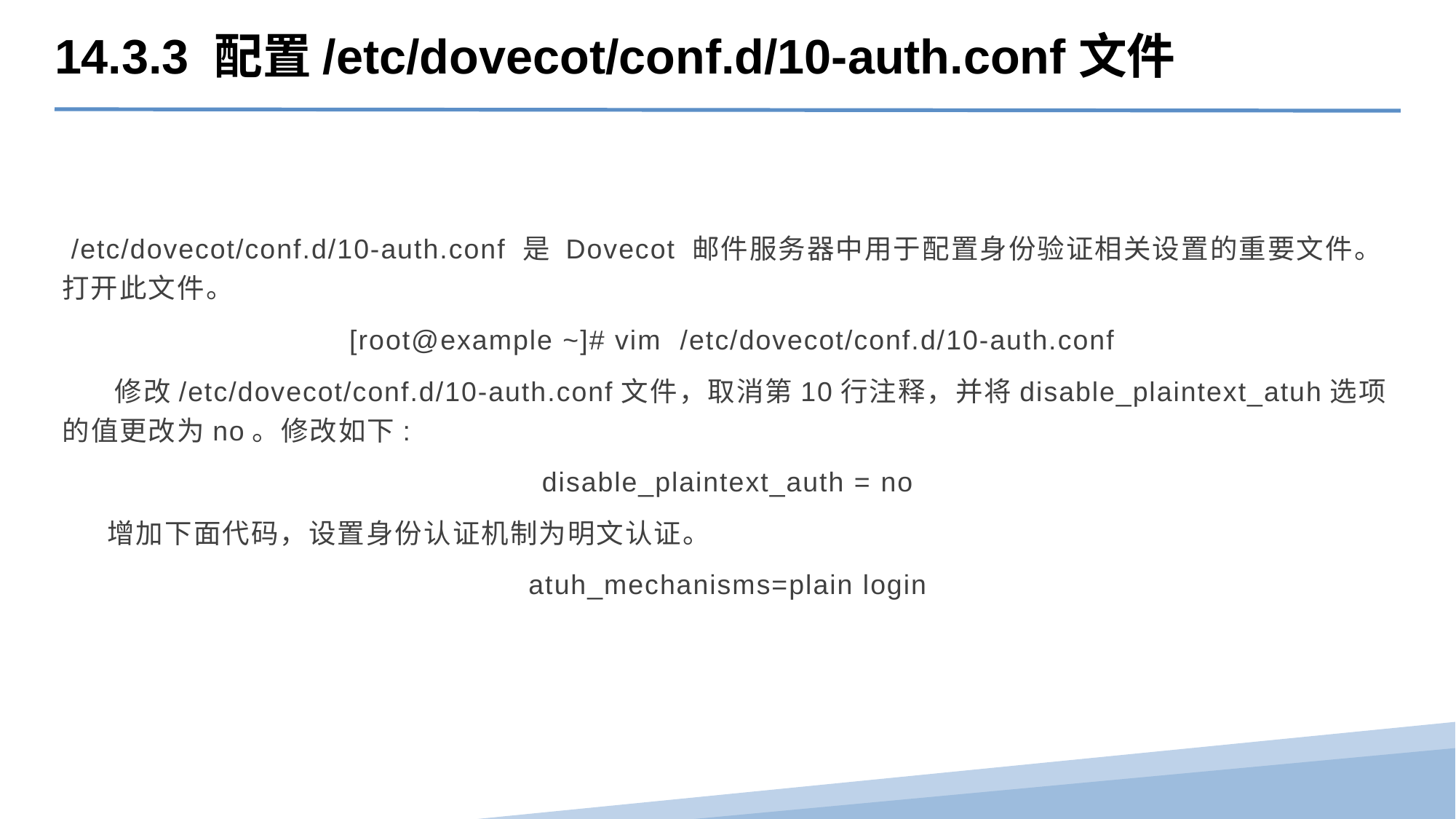

14.3.3 配置/etc/dovecot/conf.d/10-auth.conf文件
 /etc/dovecot/conf.d/10-auth.conf 是 Dovecot 邮件服务器中用于配置身份验证相关设置的重要文件。打开此文件。
 [root@example ~]# vim  /etc/dovecot/conf.d/10-auth.conf
      修改/etc/dovecot/conf.d/10-auth.conf文件，取消第10行注释，并将disable_plaintext_atuh选项的值更改为no。修改如下:
disable_plaintext_auth = no
     增加下面代码，设置身份认证机制为明文认证。
atuh_mechanisms=plain login